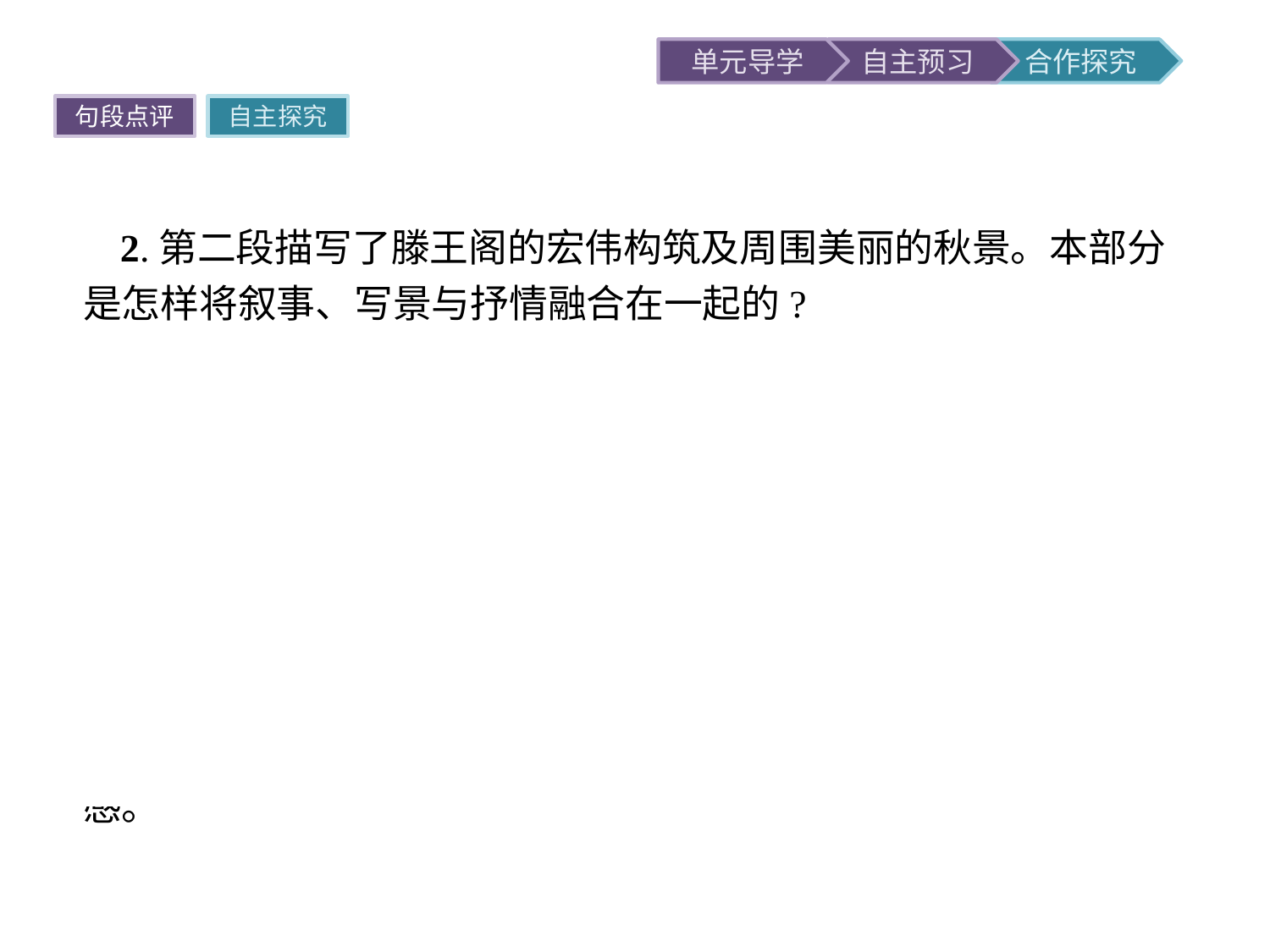

句段点评
自主探究
2.第二段描写了滕王阁的宏伟构筑及周围美丽的秋景。本部分是怎样将叙事、写景与抒情融合在一起的?
提示本部分作者带着读者趋名楼,登高阁,观览楼台的壮丽、山川的旷远、市井的繁华、舟楫的众多,以渔歌、雁声点缀,描绘出一幅色彩鲜明、情景交融的图画。“潦水尽而寒潭清”,清澈的潭水给人清爽的感觉。高耸入云,溢彩流丹的滕王阁令人叹为观止。“落霞与孤鹜齐飞,秋水共长天一色”的朦胧秋景,“闾阎扑地,钟鸣鼎食之家;舸舰迷津,青雀黄龙之轴”的富庶祥和都洋溢着作者无比愉悦的心情。作者写自己的喜悦心情毫不张扬,而是寓情于事于景,含蓄婉转地表达出来,给人天衣无缝、妙合无限之感。